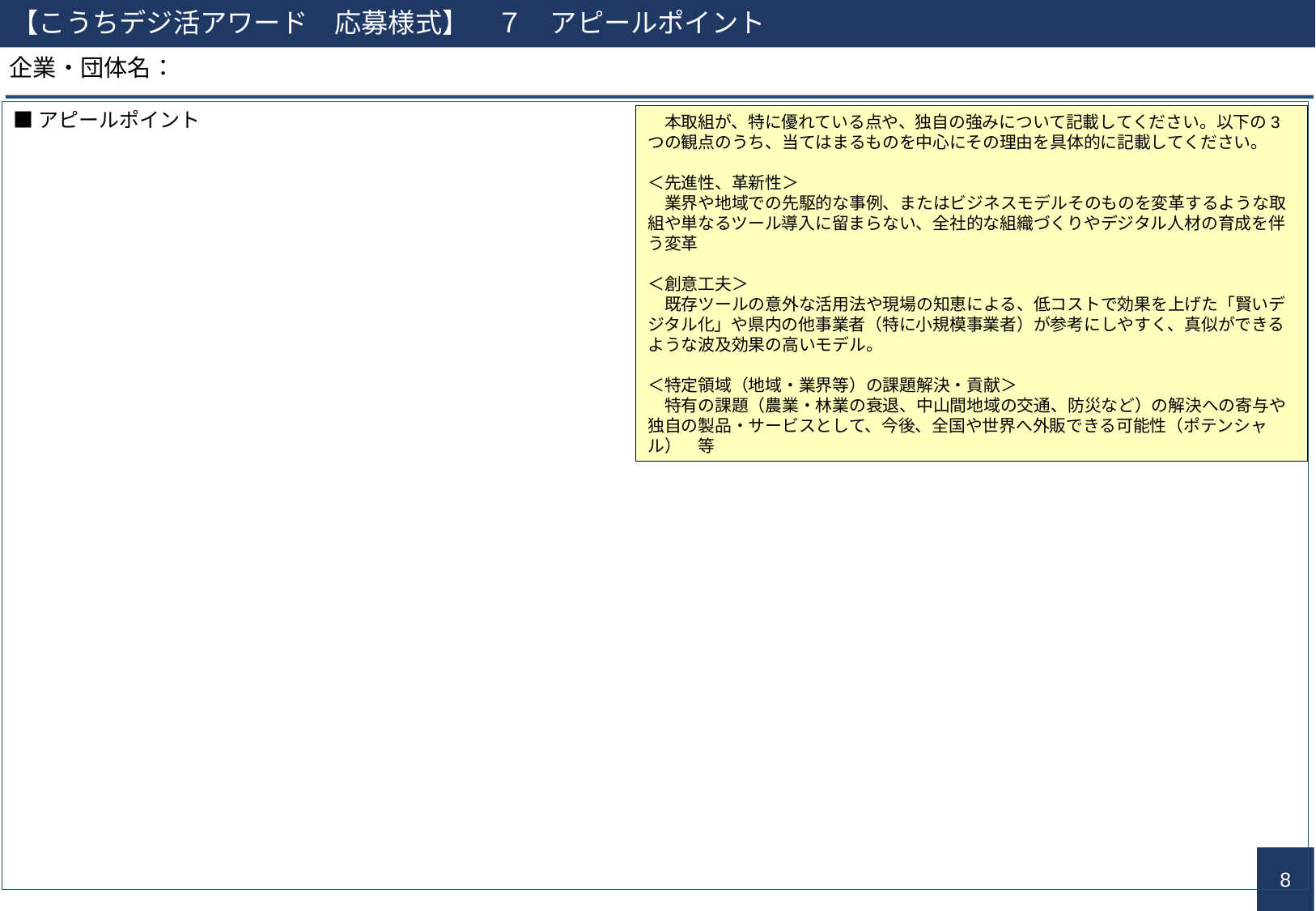

【こうちデジ活アワード　応募様式】　７　アピールポイント
企業・団体名：

■アピールポイント

　本取組が、特に優れている点や、独自の強みについて記載してください。以下の3つの観点のうち、当てはまるものを中心にその理由を具体的に記載してください。

＜先進性、革新性＞
　業界や地域での先駆的な事例、またはビジネスモデルそのものを変革するような取組や単なるツール導入に留まらない、全社的な組織づくりやデジタル人材の育成を伴う変革

＜創意工夫＞
　既存ツールの意外な活用法や現場の知恵による、低コストで効果を上げた「賢いデジタル化」や県内の他事業者（特に小規模事業者）が参考にしやすく、真似ができるような波及効果の高いモデル。

＜特定領域（地域・業界等）の課題解決・貢献＞
　特有の課題（農業・林業の衰退、中山間地域の交通、防災など）の解決への寄与や独自の製品・サービスとして、今後、全国や世界へ外販できる可能性（ポテンシャル）　等
8